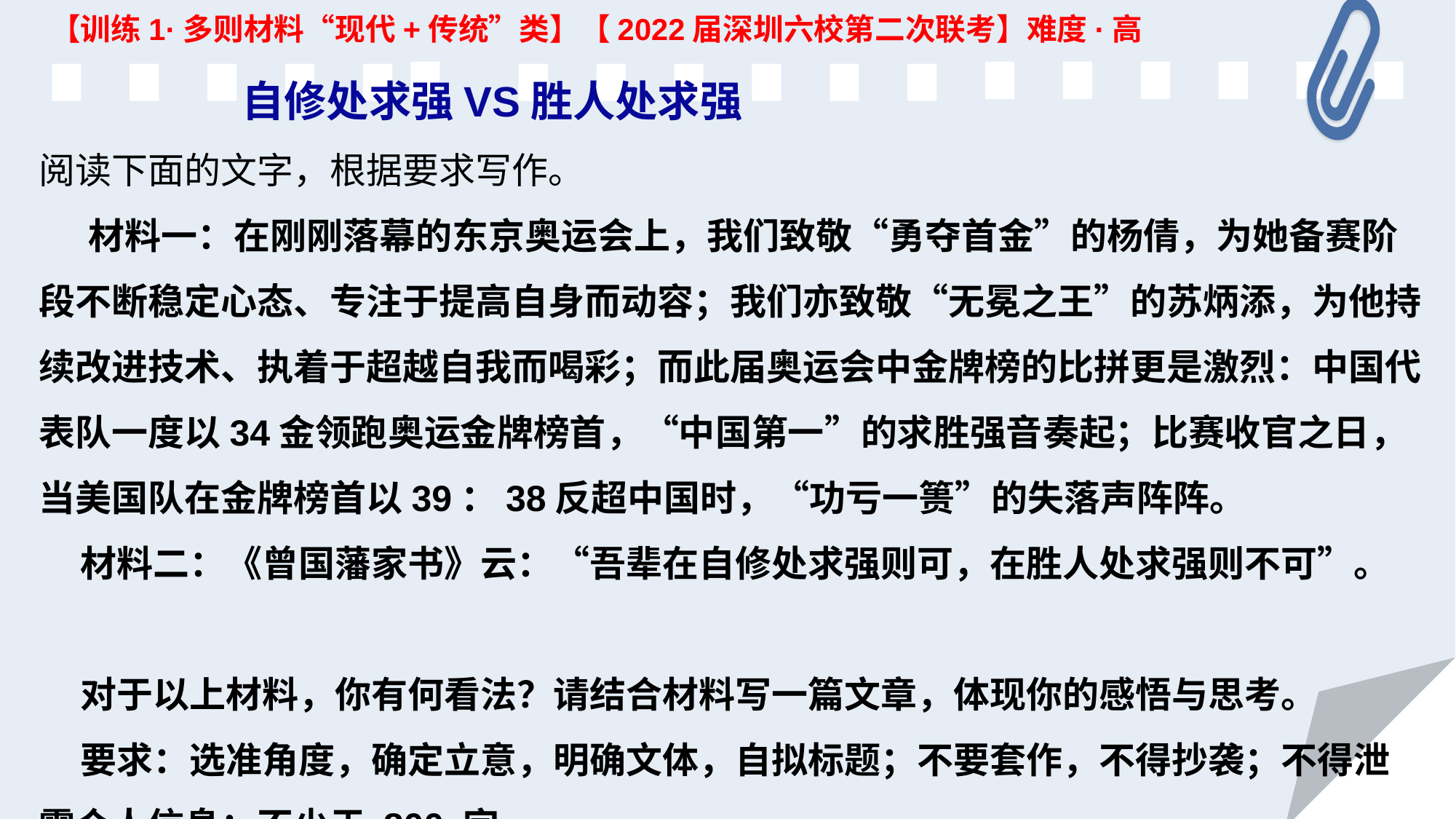

【训练1·多则材料“现代+传统”类】【2022届深圳六校第二次联考】难度·高
                    自修处求强VS胜人处求强
阅读下面的文字，根据要求写作。
     材料一：在刚刚落幕的东京奥运会上，我们致敬“勇夺首金”的杨倩，为她备赛阶段不断稳定心态、专注于提高自身而动容；我们亦致敬“无冕之王”的苏炳添，为他持续改进技术、执着于超越自我而喝彩；而此届奥运会中金牌榜的比拼更是激烈：中国代表队一度以34金领跑奥运金牌榜首，“中国第一”的求胜强音奏起；比赛收官之日，当美国队在金牌榜首以39：38反超中国时，“功亏一篑”的失落声阵阵。
    材料二：《曾国藩家书》云：“吾辈在自修处求强则可，在胜人处求强则不可”。
    对于以上材料，你有何看法？请结合材料写一篇文章，体现你的感悟与思考。
    要求：选准角度，确定立意，明确文体，自拟标题；不要套作，不得抄袭；不得泄露个人信息；不少于 800 字。

27